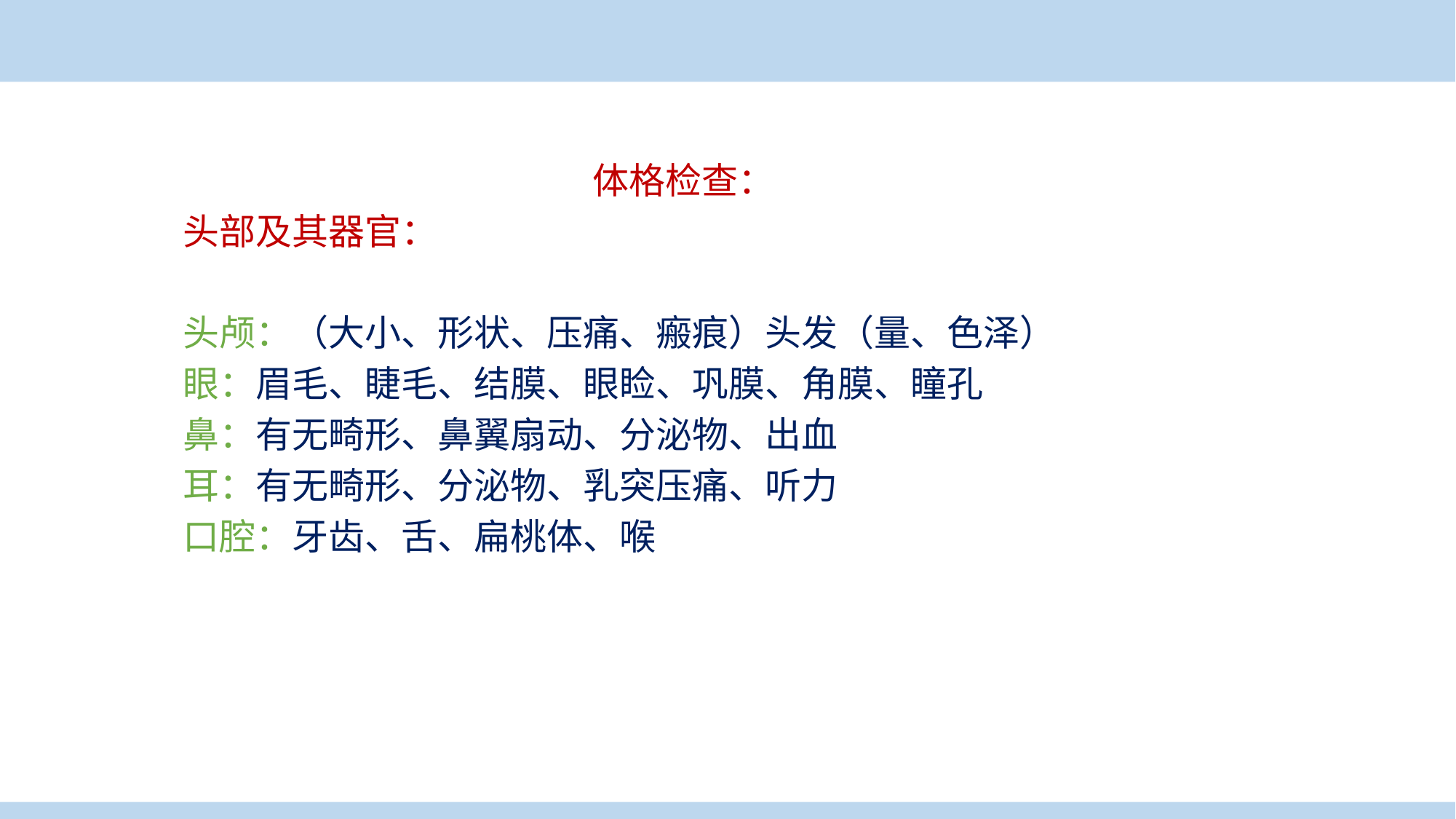

案例导入
体格检查：
头部及其器官：

头颅：（大小、形状、压痛、瘢痕）头发（量、色泽）
眼：眉毛、睫毛、结膜、眼睑、巩膜、角膜、瞳孔
鼻：有无畸形、鼻翼扇动、分泌物、出血
耳：有无畸形、分泌物、乳突压痛、听力
口腔：牙齿、舌、扁桃体、喉